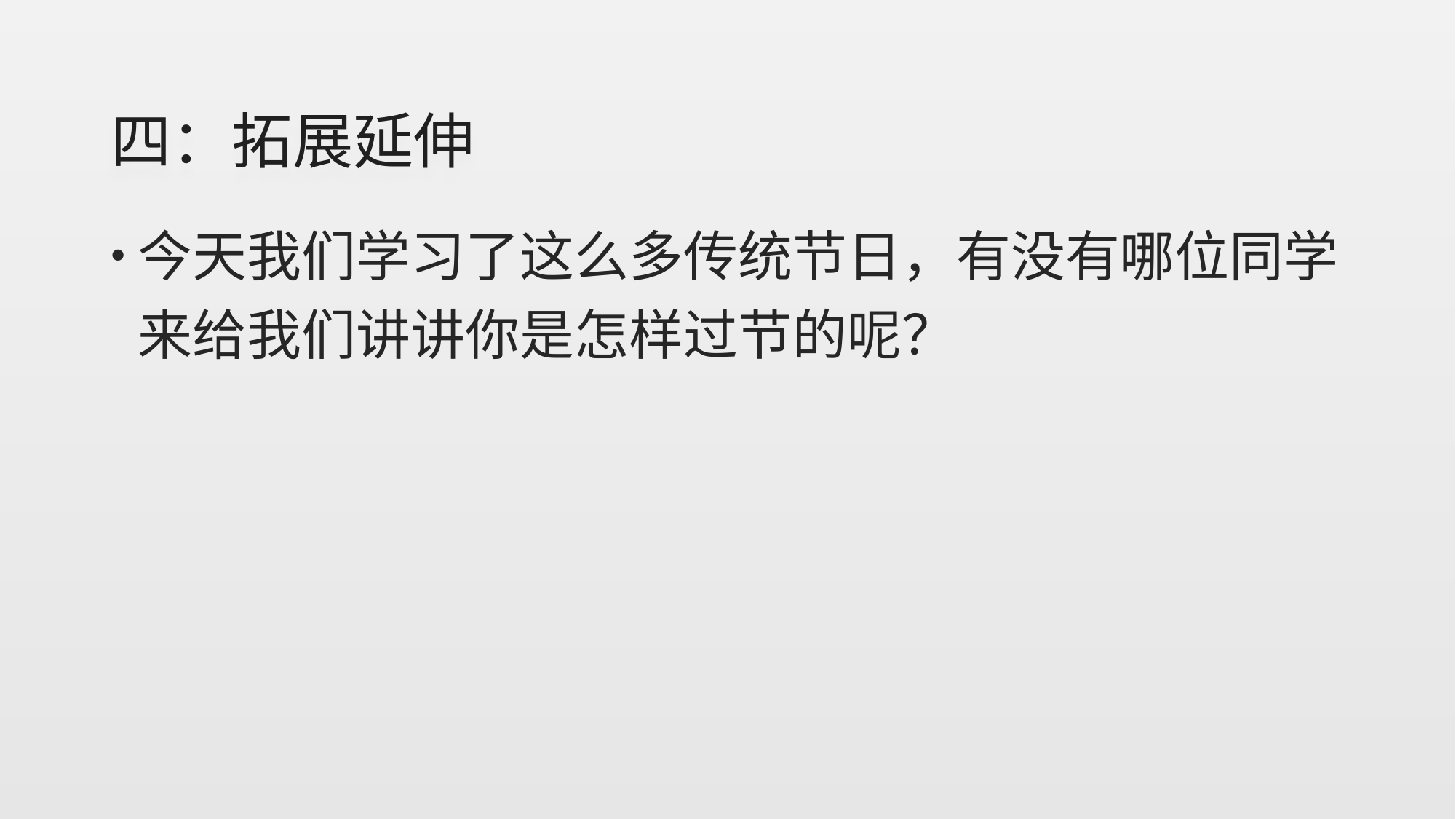

# 四：拓展延伸
今天我们学习了这么多传统节日，有没有哪位同学来给我们讲讲你是怎样过节的呢？